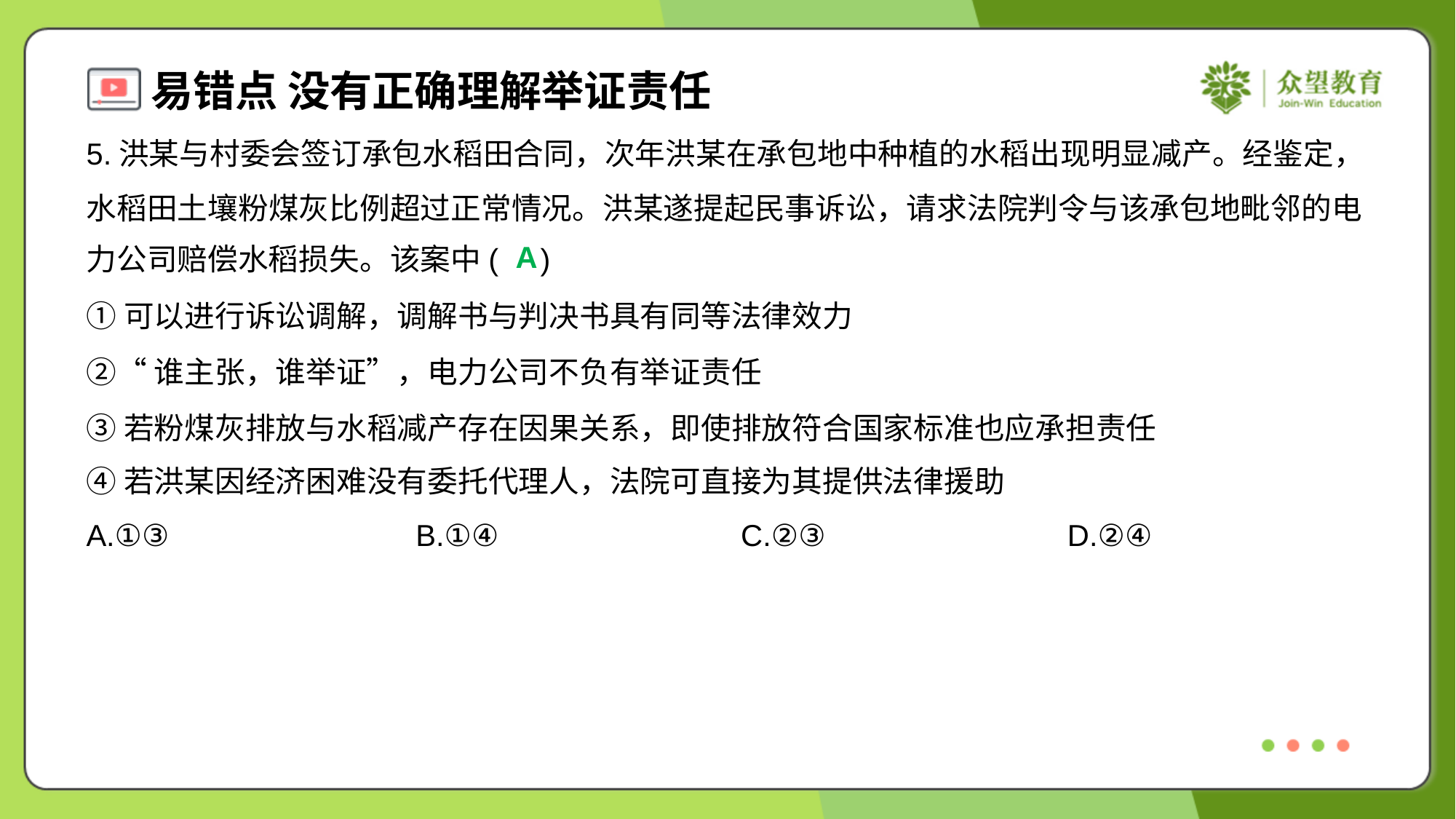

5.洪某与村委会签订承包水稻田合同，次年洪某在承包地中种植的水稻出现明显减产。经鉴定，
水稻田土壤粉煤灰比例超过正常情况。洪某遂提起民事诉讼，请求法院判令与该承包地毗邻的电
力公司赔偿水稻损失。该案中(     )
A
①可以进行诉讼调解，调解书与判决书具有同等法律效力
②“谁主张，谁举证”，电力公司不负有举证责任
③若粉煤灰排放与水稻减产存在因果关系，即使排放符合国家标准也应承担责任
④若洪某因经济困难没有委托代理人，法院可直接为其提供法律援助
A.①③	B.①④	C.②③	D.②④